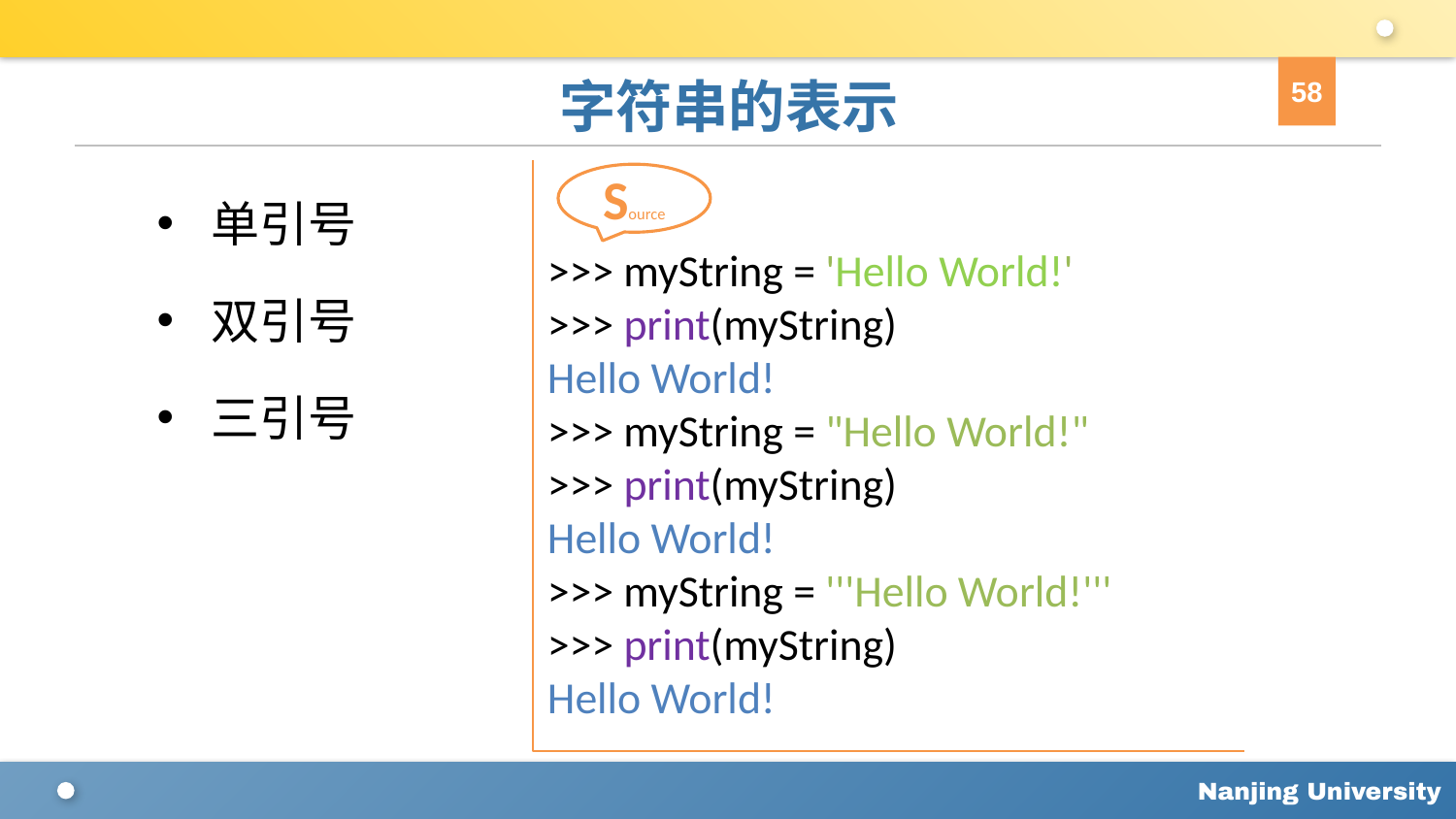

58
# 字符串的表示
单引号
双引号
三引号

>>> myString = 'Hello World!'
>>> print(myString)
Hello World!
>>> myString = "Hello World!"
>>> print(myString)
Hello World!
>>> myString = '''Hello World!'''
>>> print(myString)
Hello World!
Source